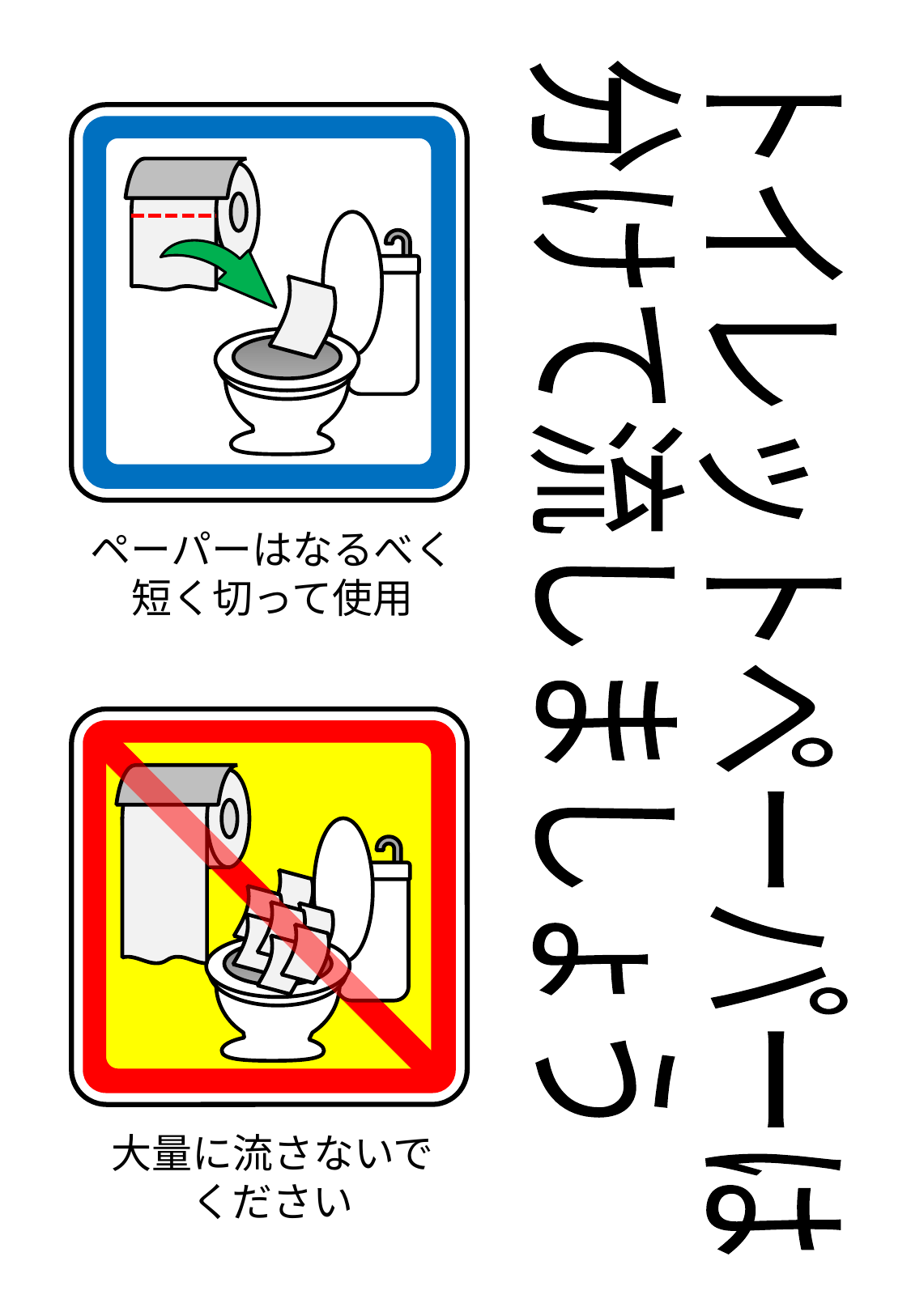

トイレットペーパーは
分けて流しましょう
ペーパーはなるべく
短く切って使用

大量に流さないで
ください